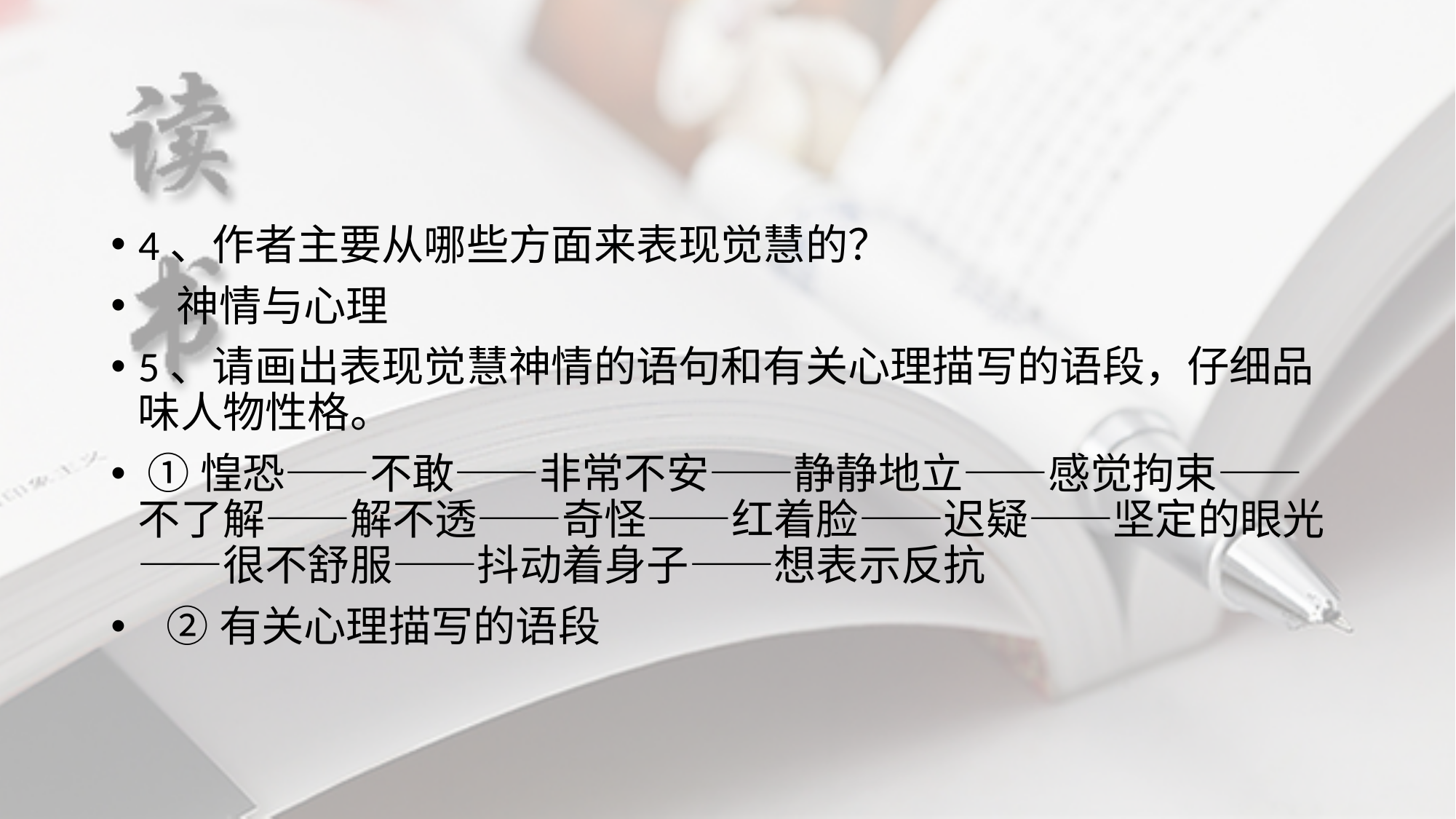

#
4、作者主要从哪些方面来表现觉慧的？
   神情与心理
5、请画出表现觉慧神情的语句和有关心理描写的语段，仔细品味人物性格。
 ①惶恐——不敢——非常不安——静静地立——感觉拘束——不了解——解不透——奇怪——红着脸——迟疑——坚定的眼光——很不舒服——抖动着身子——想表示反抗
   ②有关心理描写的语段